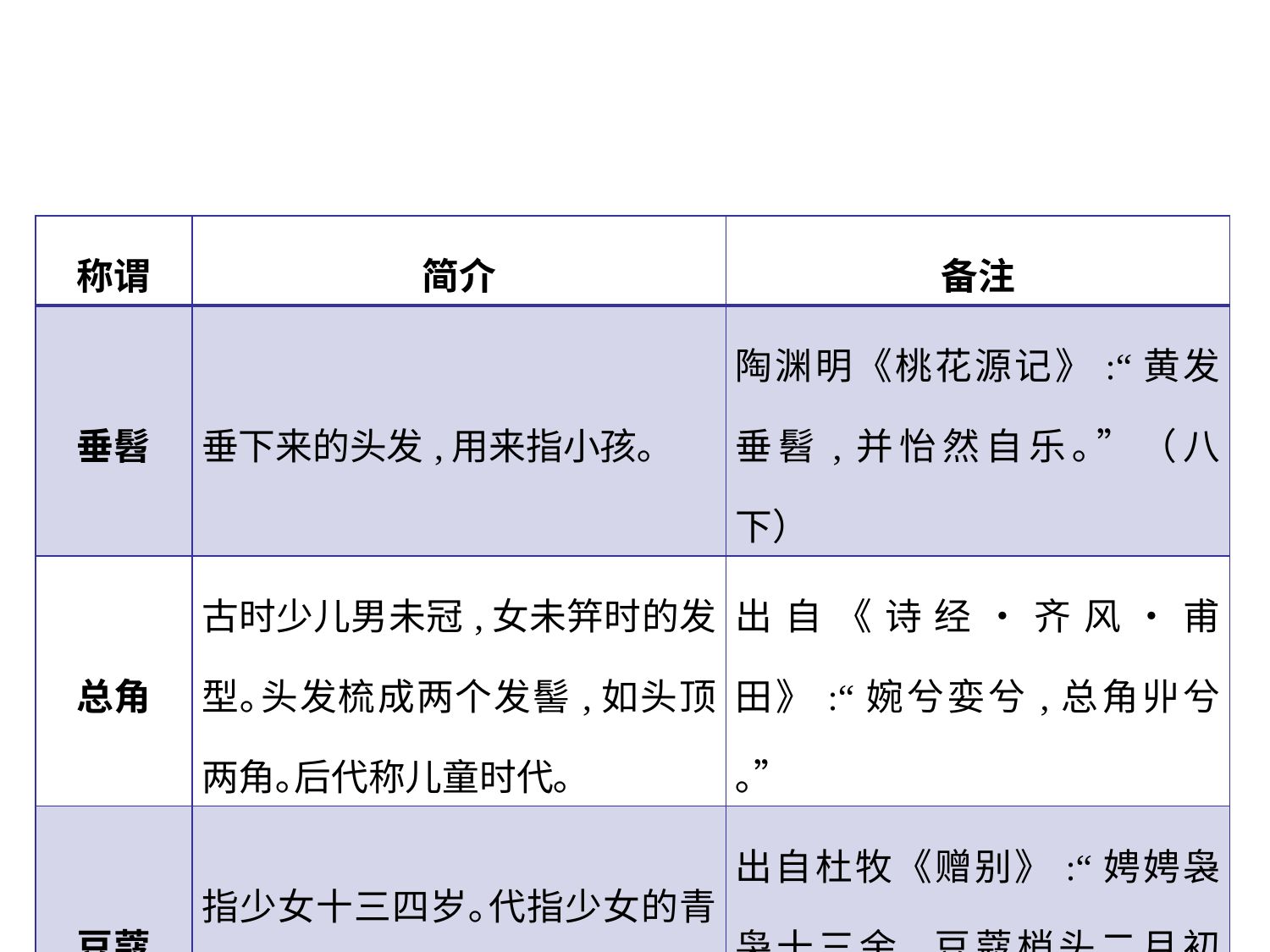

| 称谓 | 简介 | 备注 |
| --- | --- | --- |
| 垂髫 | 垂下来的头发,用来指小孩｡ | 陶渊明《桃花源记》:“黄发垂髫,并怡然自乐｡”（八下） |
| 总角 | 古时少儿男未冠,女未笄时的发型｡头发梳成两个发髻,如头顶两角｡后代称儿童时代｡ | 出自《诗经•齐风•甫田》:“婉兮娈兮,总角丱兮｡” |
| 豆蔻 | 指少女十三四岁｡代指少女的青春年华｡ | 出自杜牧《赠别》:“娉娉袅袅十三余,豆蔻梢头二月初｡” |